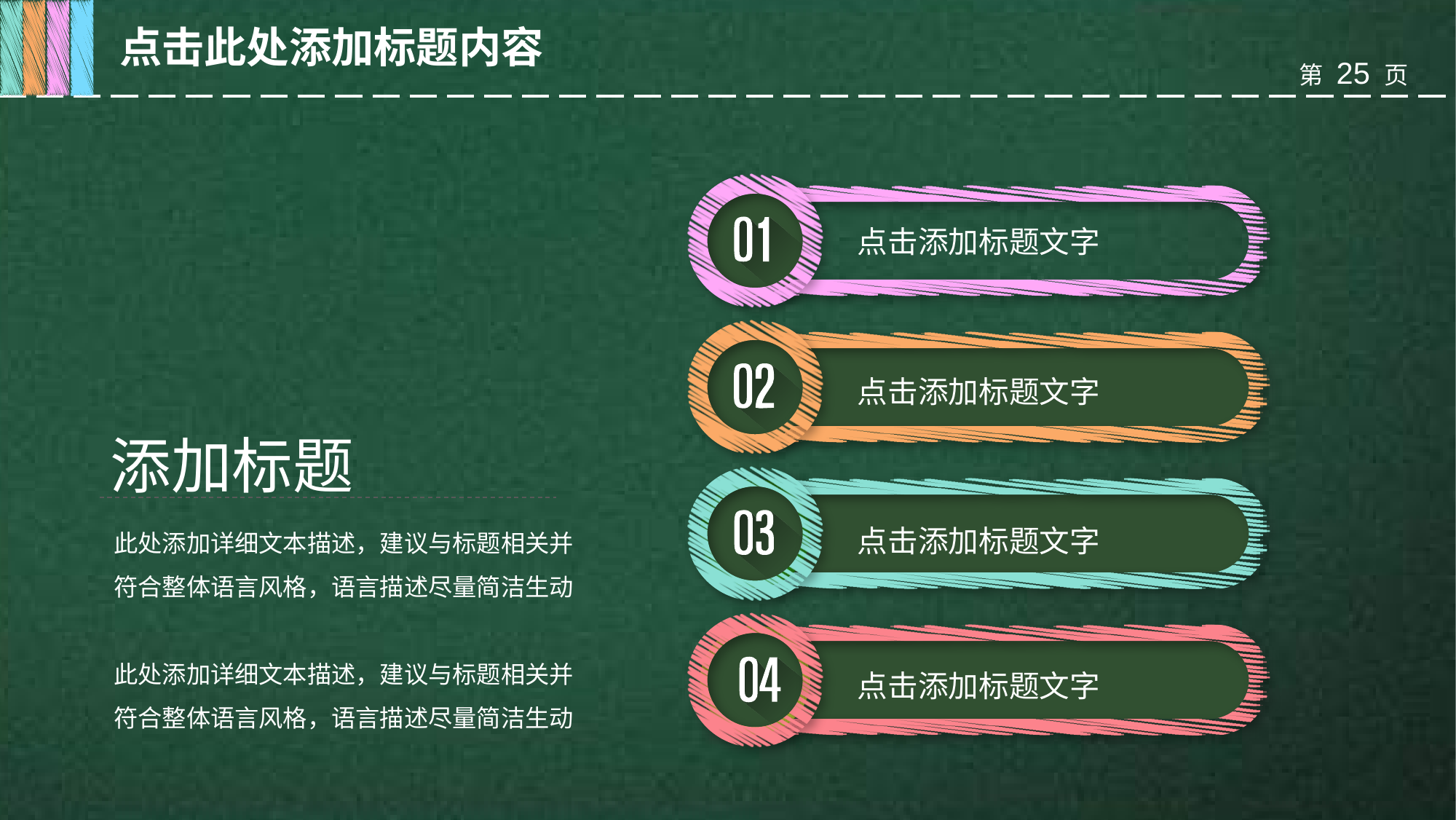

点击此处添加标题内容

点击添加标题文字

点击添加标题文字
添加标题

点击添加标题文字
此处添加详细文本描述，建议与标题相关并符合整体语言风格，语言描述尽量简洁生动

此处添加详细文本描述，建议与标题相关并符合整体语言风格，语言描述尽量简洁生动

点击添加标题文字